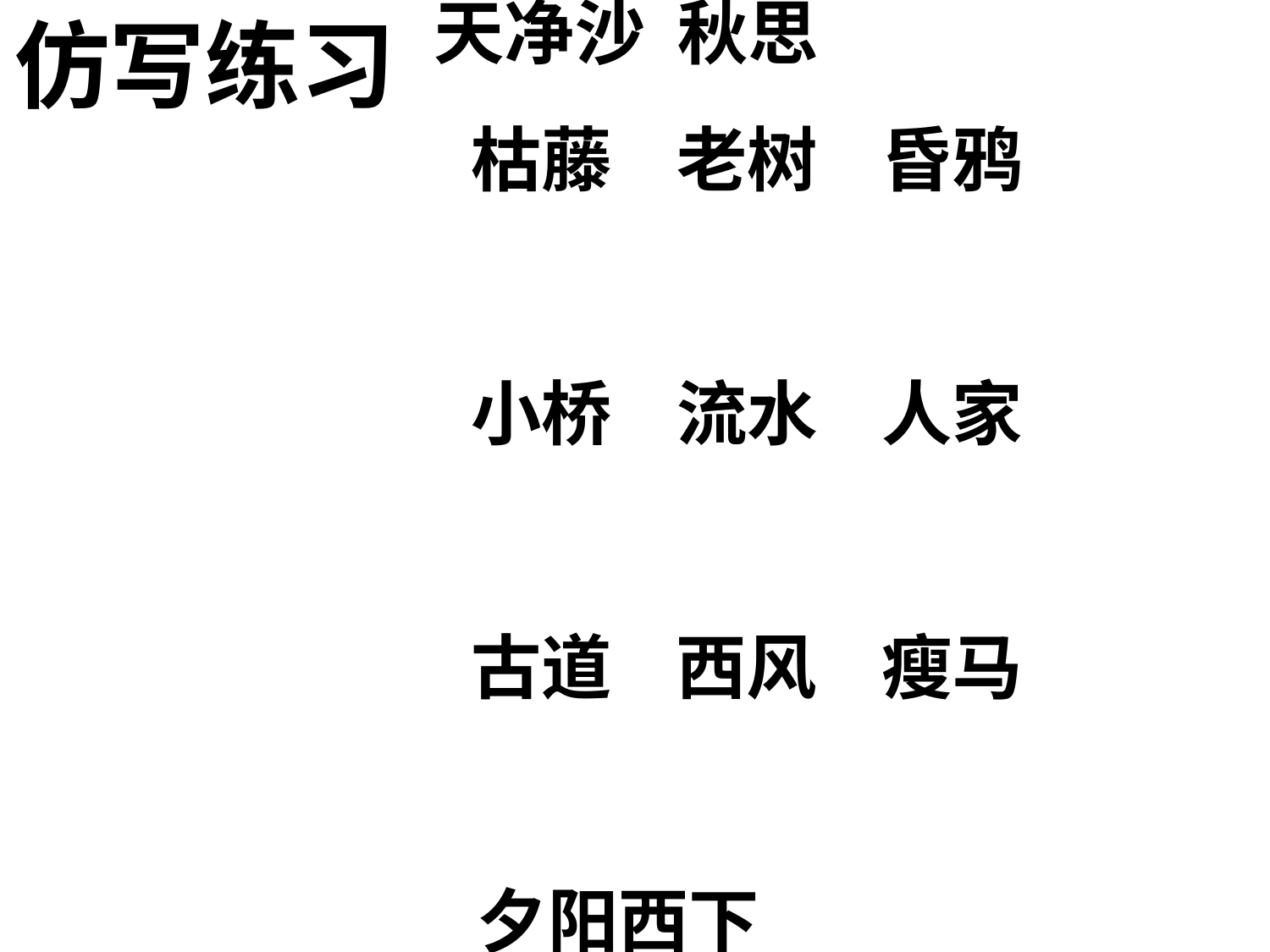

仿写练习
    天净沙  秋思
      枯藤    老树    昏鸦
      小桥    流水    人家
      古道    西风    瘦马
      夕阳西下
      断肠人在天涯